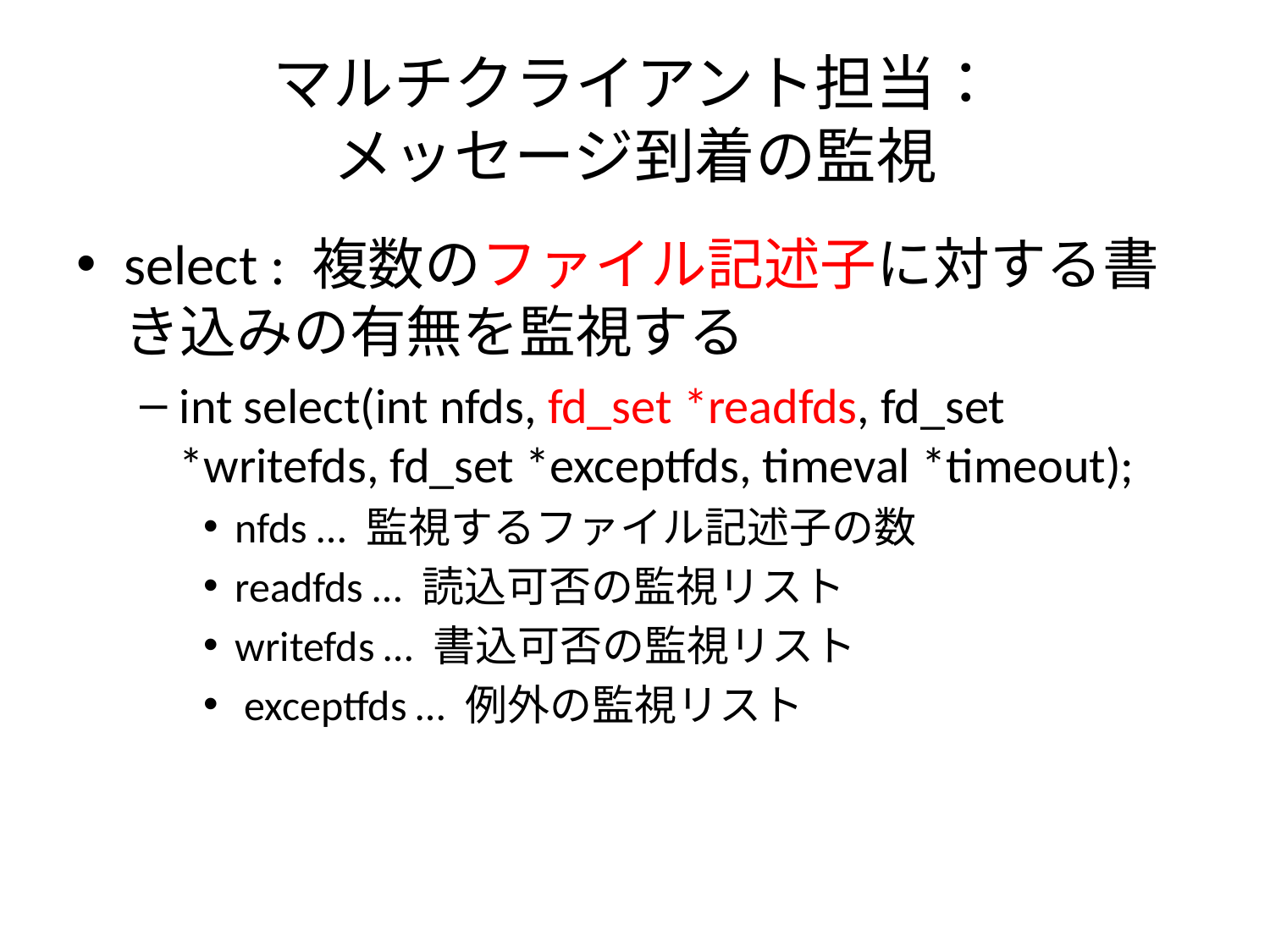

# マルチクライアント担当： メッセージ到着の監視
select : 複数のファイル記述子に対する書き込みの有無を監視する
int select(int nfds, fd_set *readfds, fd_set *writefds, fd_set *exceptfds, timeval *timeout);
nfds … 監視するファイル記述子の数
readfds … 読込可否の監視リスト
writefds … 書込可否の監視リスト
 exceptfds … 例外の監視リスト